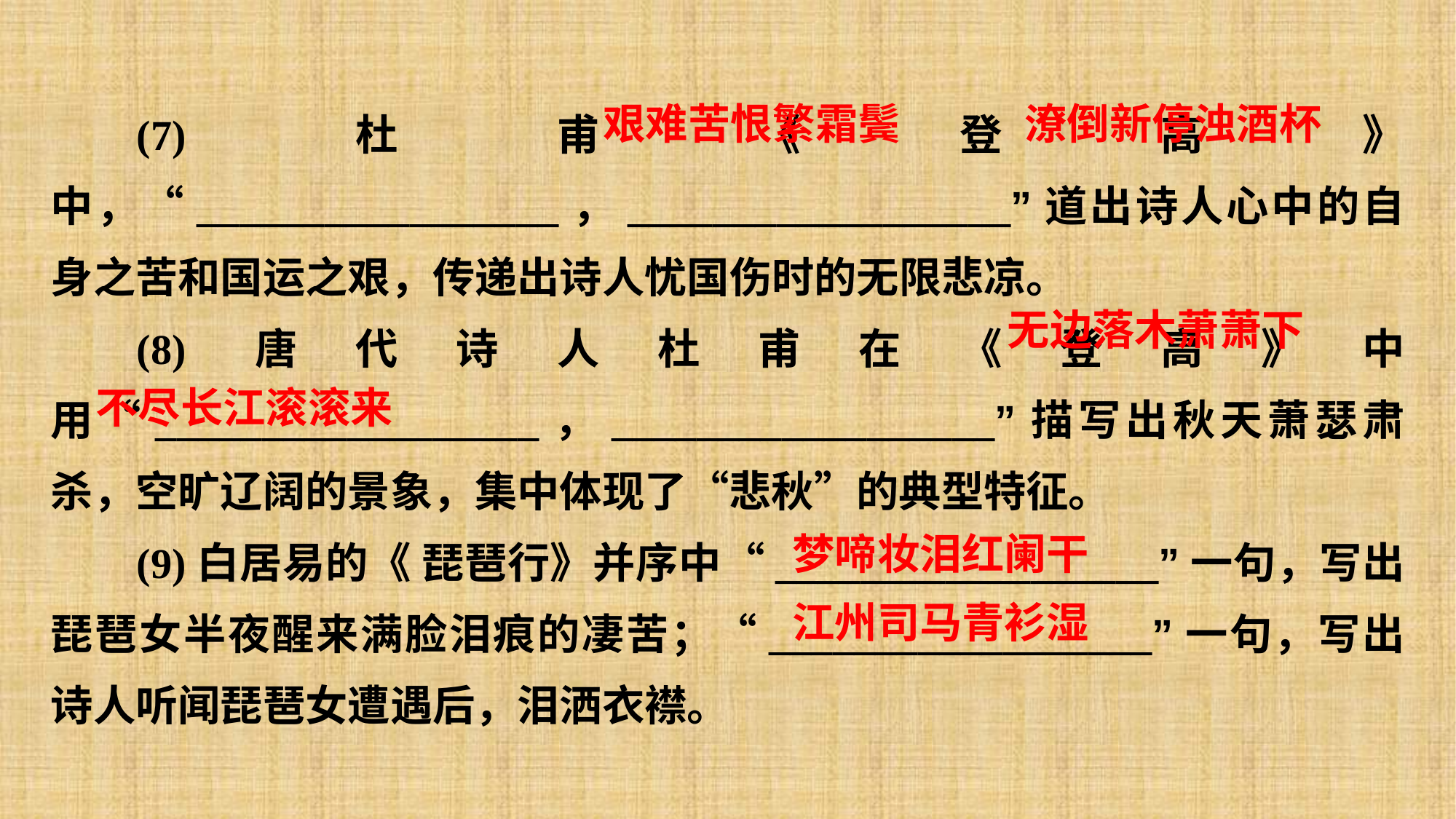

(7)杜甫《登高》中，“_________________，__________________”道出诗人心中的自身之苦和国运之艰，传递出诗人忧国伤时的无限悲凉。
(8)唐代诗人杜甫在《登高》中用“__________________，__________________”描写出秋天萧瑟肃杀，空旷辽阔的景象，集中体现了“悲秋”的典型特征。
(9)白居易的《 琵琶行》并序中“__________________”一句，写出琵琶女半夜醒来满脸泪痕的凄苦；“__________________”一句，写出诗人听闻琵琶女遭遇后，泪洒衣襟。
艰难苦恨繁霜鬓
潦倒新停浊酒杯
无边落木萧萧下
不尽长江滚滚来
梦啼妆泪红阑干
江州司马青衫湿